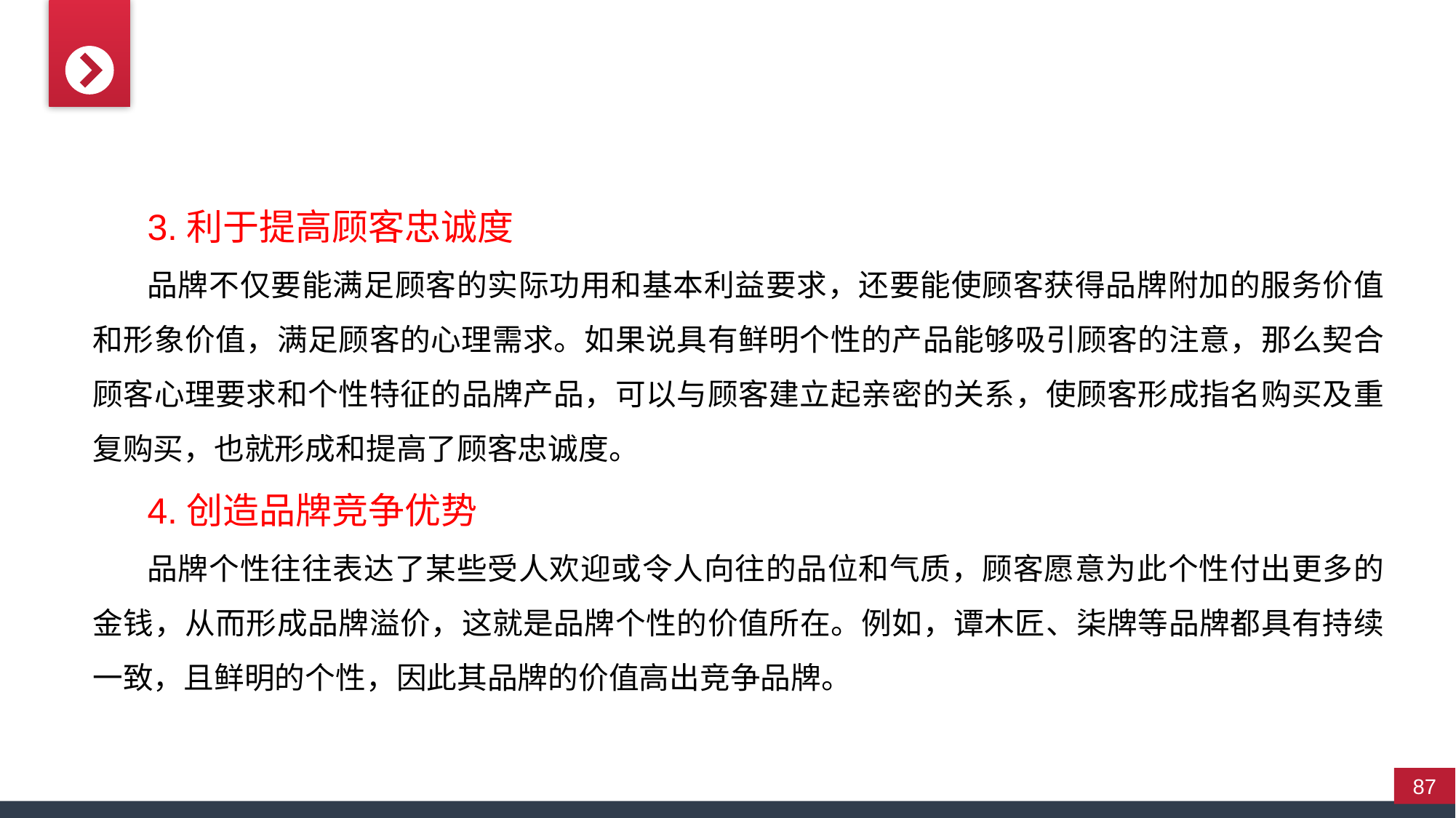

3.利于提高顾客忠诚度
品牌不仅要能满足顾客的实际功用和基本利益要求，还要能使顾客获得品牌附加的服务价值和形象价值，满足顾客的心理需求。如果说具有鲜明个性的产品能够吸引顾客的注意，那么契合顾客心理要求和个性特征的品牌产品，可以与顾客建立起亲密的关系，使顾客形成指名购买及重复购买，也就形成和提高了顾客忠诚度。
4.创造品牌竞争优势
品牌个性往往表达了某些受人欢迎或令人向往的品位和气质，顾客愿意为此个性付出更多的金钱，从而形成品牌溢价，这就是品牌个性的价值所在。例如，谭木匠、柒牌等品牌都具有持续一致，且鲜明的个性，因此其品牌的价值高出竞争品牌。